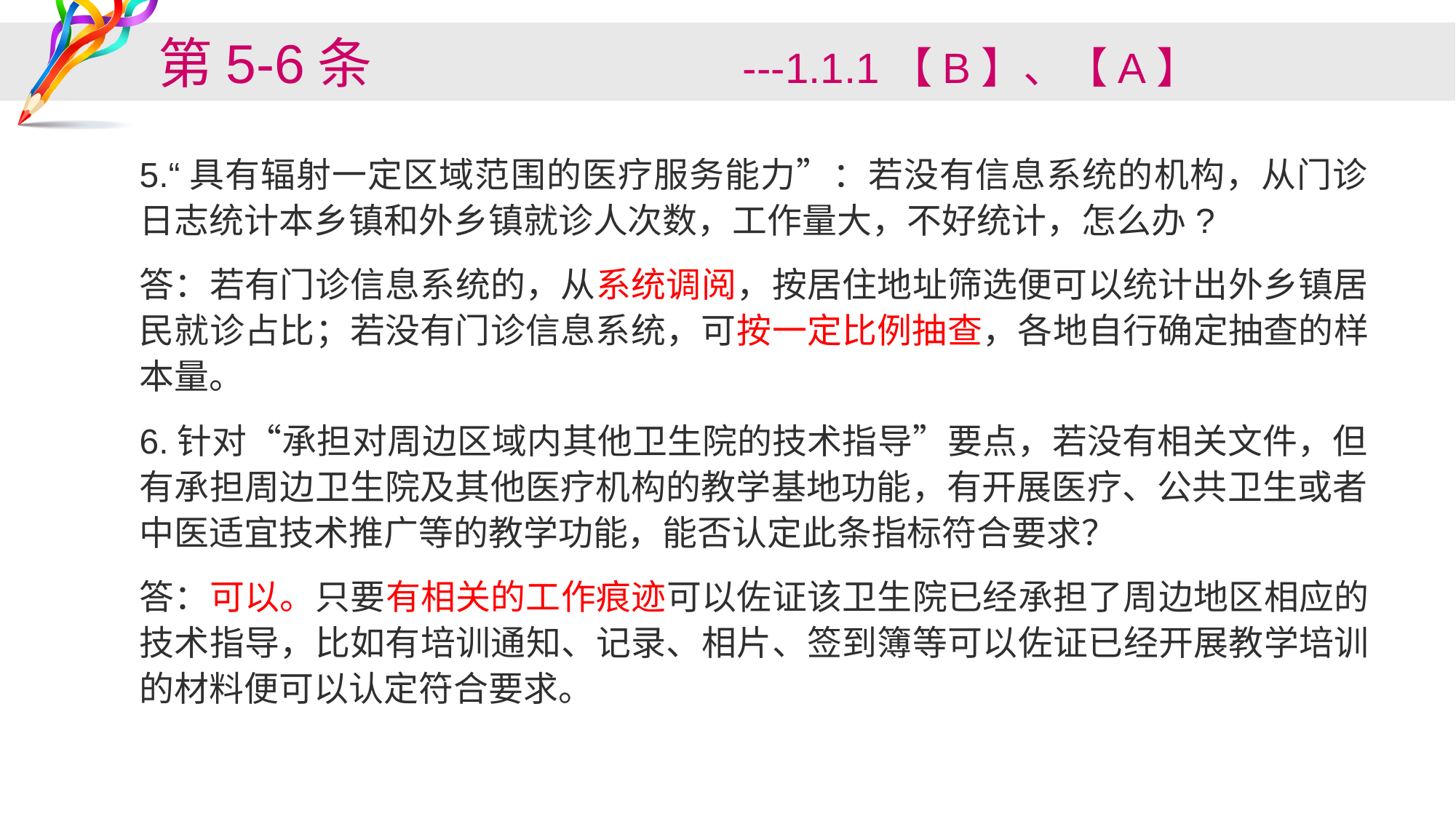

# 第5-6条                              ---1.1.1【B】、【A】
5.“具有辐射一定区域范围的医疗服务能力”：若没有信息系统的机构，从门诊日志统计本乡镇和外乡镇就诊人次数，工作量大，不好统计，怎么办?
答：若有门诊信息系统的，从系统调阅，按居住地址筛选便可以统计出外乡镇居民就诊占比；若没有门诊信息系统，可按一定比例抽查，各地自行确定抽查的样本量。
6.针对“承担对周边区域内其他卫生院的技术指导”要点，若没有相关文件，但有承担周边卫生院及其他医疗机构的教学基地功能，有开展医疗、公共卫生或者中医适宜技术推广等的教学功能，能否认定此条指标符合要求？
答：可以。只要有相关的工作痕迹可以佐证该卫生院已经承担了周边地区相应的技术指导，比如有培训通知、记录、相片、签到簿等可以佐证已经开展教学培训的材料便可以认定符合要求。